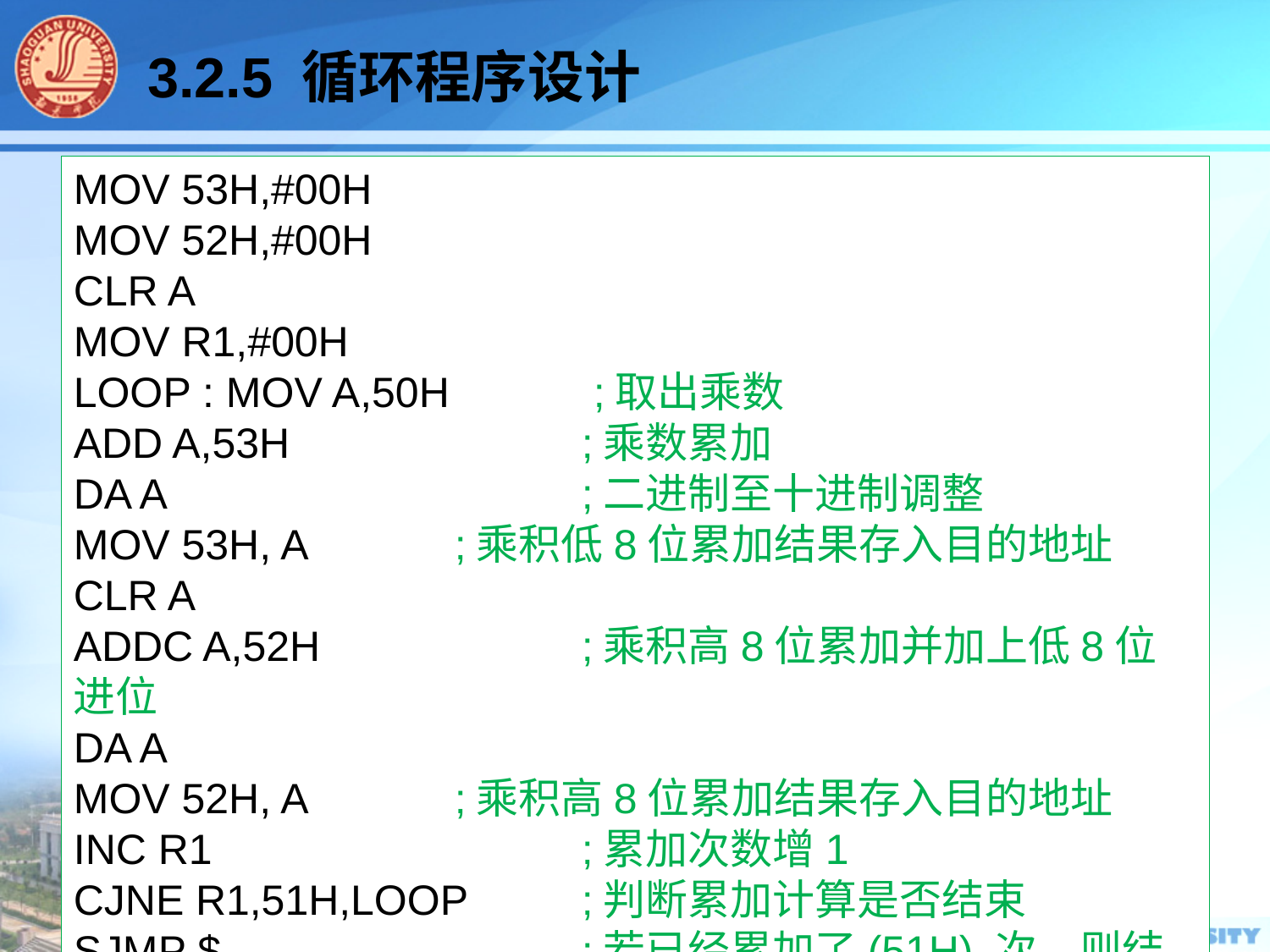

3.2.5 循环程序设计
【例3-29】已知在片内RAM的50H和51H单元存放有两个BCD码数，试编写求这两个数乘法的程序，结果存入52H和53H。
分析：乘法是加法的简便计算，两数n，m相乘即n个相同的数m相加。用R1作为累加计数寄存器。
MOV 53H,#00H
MOV 52H,#00H
CLR A
MOV R1,#00H
LOOP : MOV A,50H		 ;取出乘数
ADD A,53H			;乘数累加
DA A 				;二进制至十进制调整
MOV 53H, A 		;乘积低8位累加结果存入目的地址
CLR A
ADDC A,52H 		;乘积高8位累加并加上低8位进位
DA A
MOV 52H, A 		;乘积高8位累加结果存入目的地址
INC R1	 		;累加次数增1
CJNE R1,51H,LOOP	;判断累加计算是否结束
SJMP $ 			;若已经累加了(51H) 次，则结束